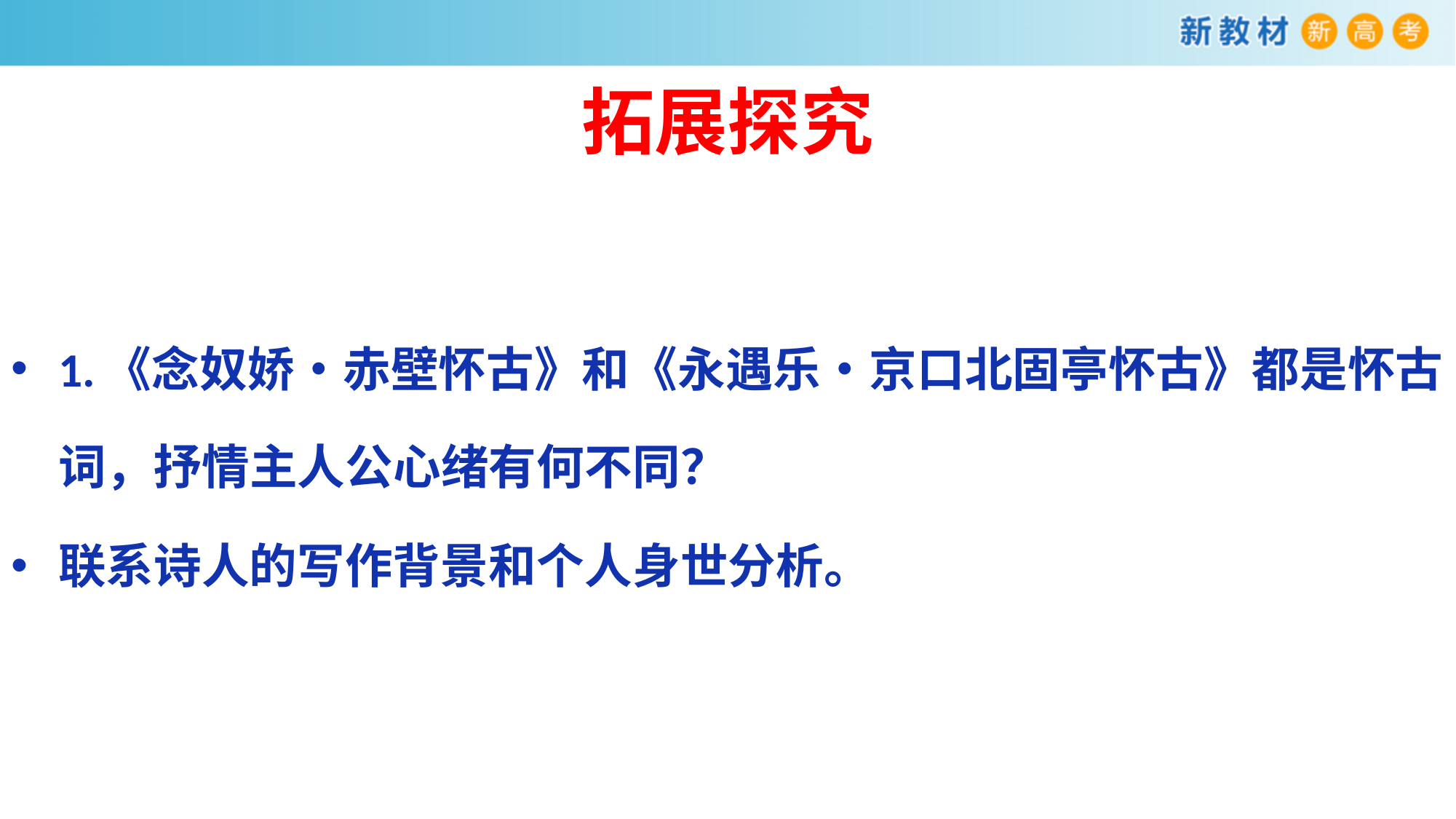

# 拓展探究
1.《念奴娇•赤壁怀古》和《永遇乐•京口北固亭怀古》都是怀古词，抒情主人公心绪有何不同？
联系诗人的写作背景和个人身世分析。